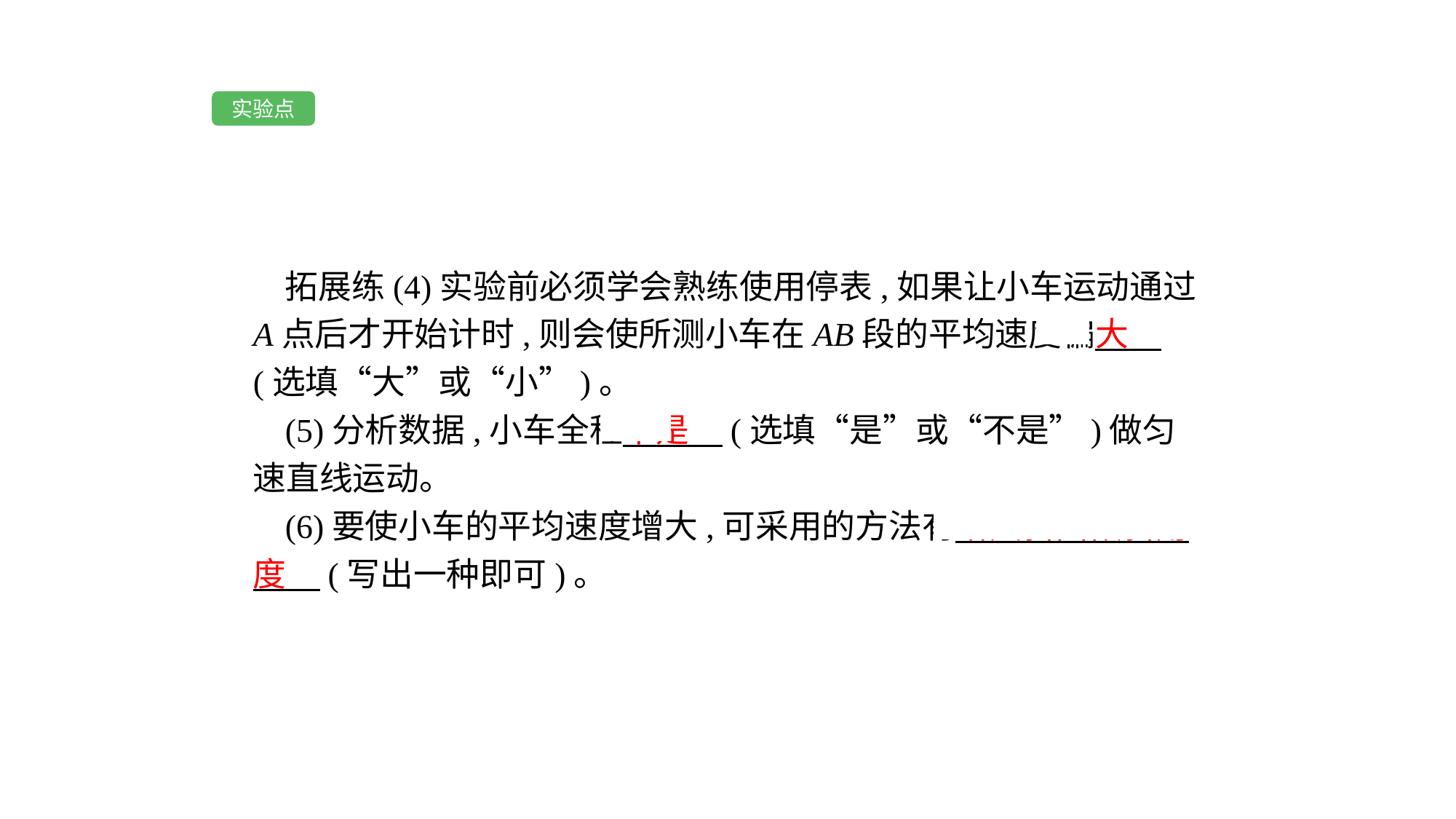

实验点
拓展练(4)实验前必须学会熟练使用停表,如果让小车运动通过A点后才开始计时,则会使所测小车在AB段的平均速度偏大　(选填“大”或“小”)。
(5)分析数据,小车全程不是　(选填“是”或“不是”)做匀速直线运动。
(6)要使小车的平均速度增大,可采用的方法有增大斜面倾斜角度　(写出一种即可)。